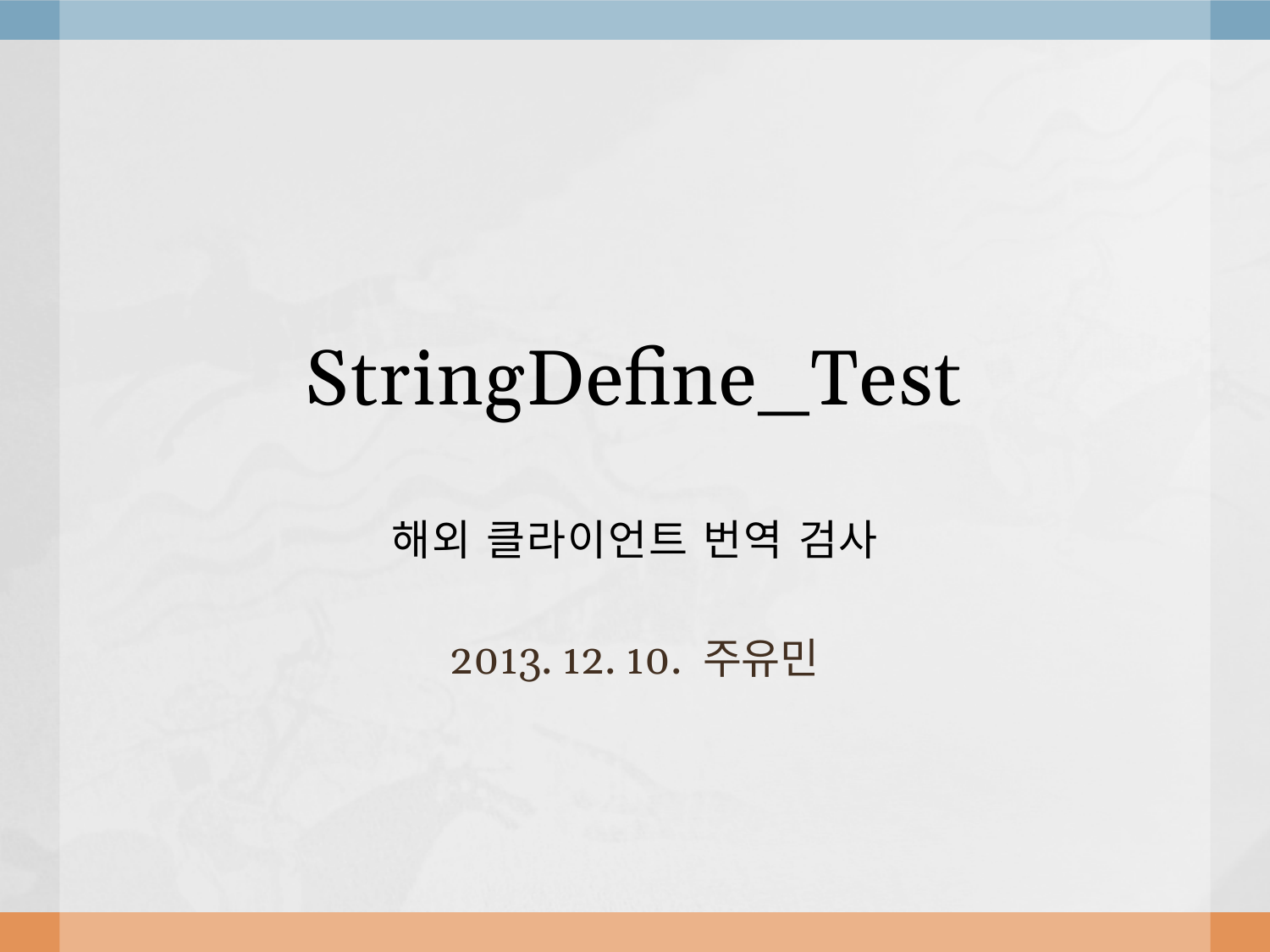

# StringDefine_Test 해외 클라이언트 번역 검사

2013. 12. 10. 주유민